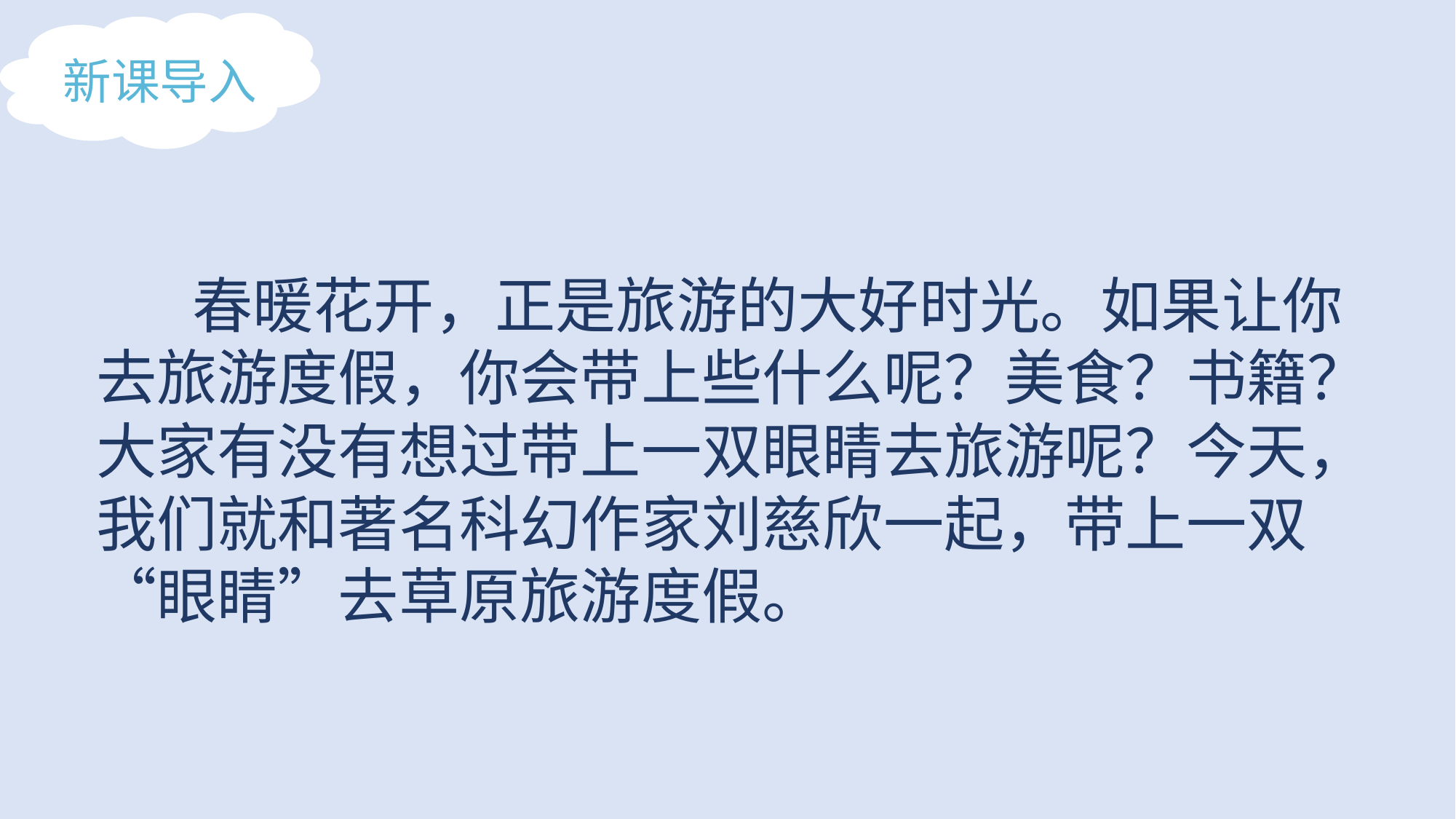

新课导入
      春暖花开，正是旅游的大好时光。如果让你去旅游度假，你会带上些什么呢？美食？书籍？大家有没有想过带上一双眼睛去旅游呢？今天，我们就和著名科幻作家刘慈欣一起，带上一双“眼睛”去草原旅游度假。